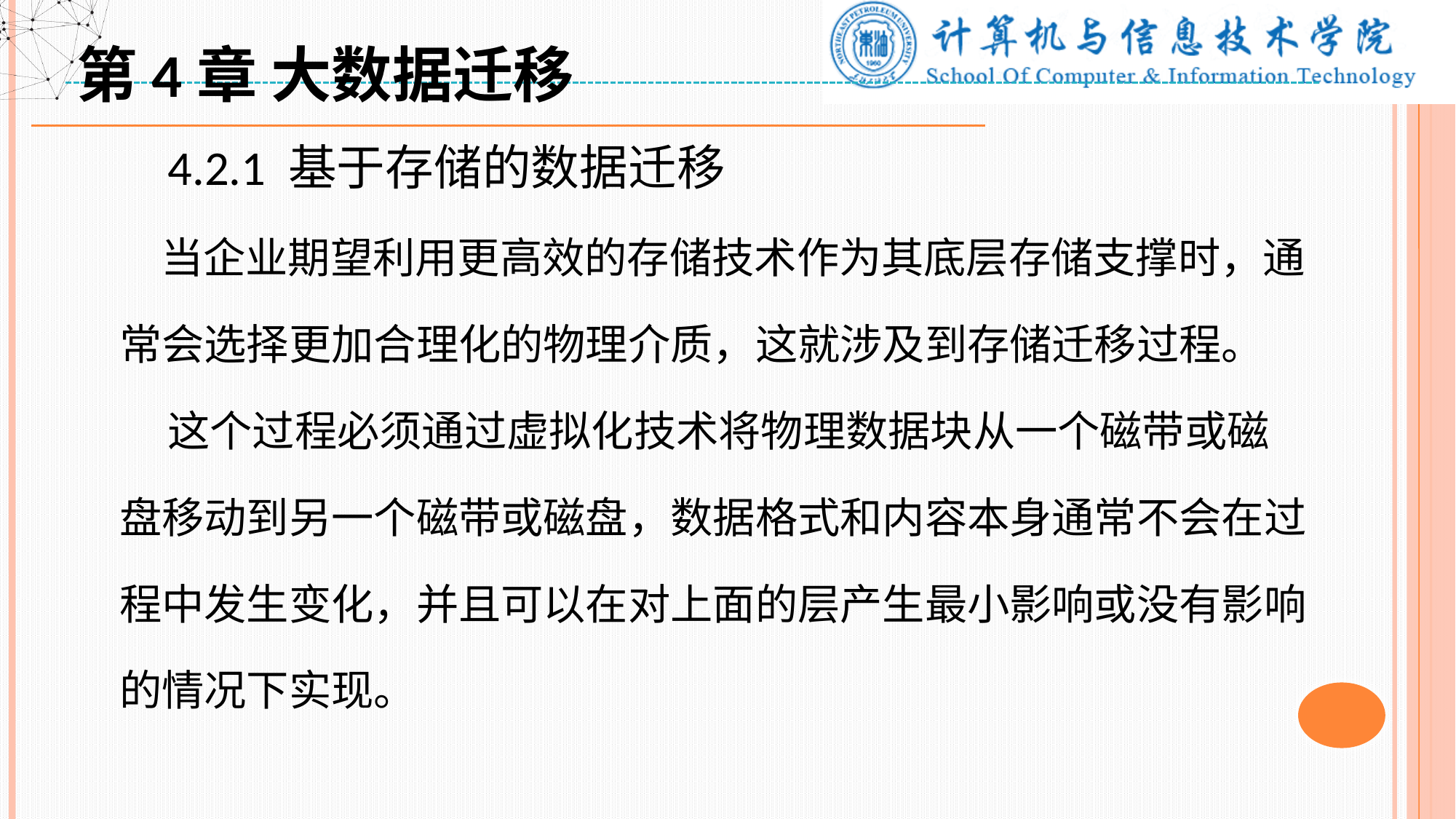

第4章 大数据迁移
     4.2.1 基于存储的数据迁移
    当企业期望利用更高效的存储技术作为其底层存储支撑时，通常会选择更加合理化的物理介质，这就涉及到存储迁移过程。
    这个过程必须通过虚拟化技术将物理数据块从一个磁带或磁盘移动到另一个磁带或磁盘，数据格式和内容本身通常不会在过程中发生变化，并且可以在对上面的层产生最小影响或没有影响的情况下实现。